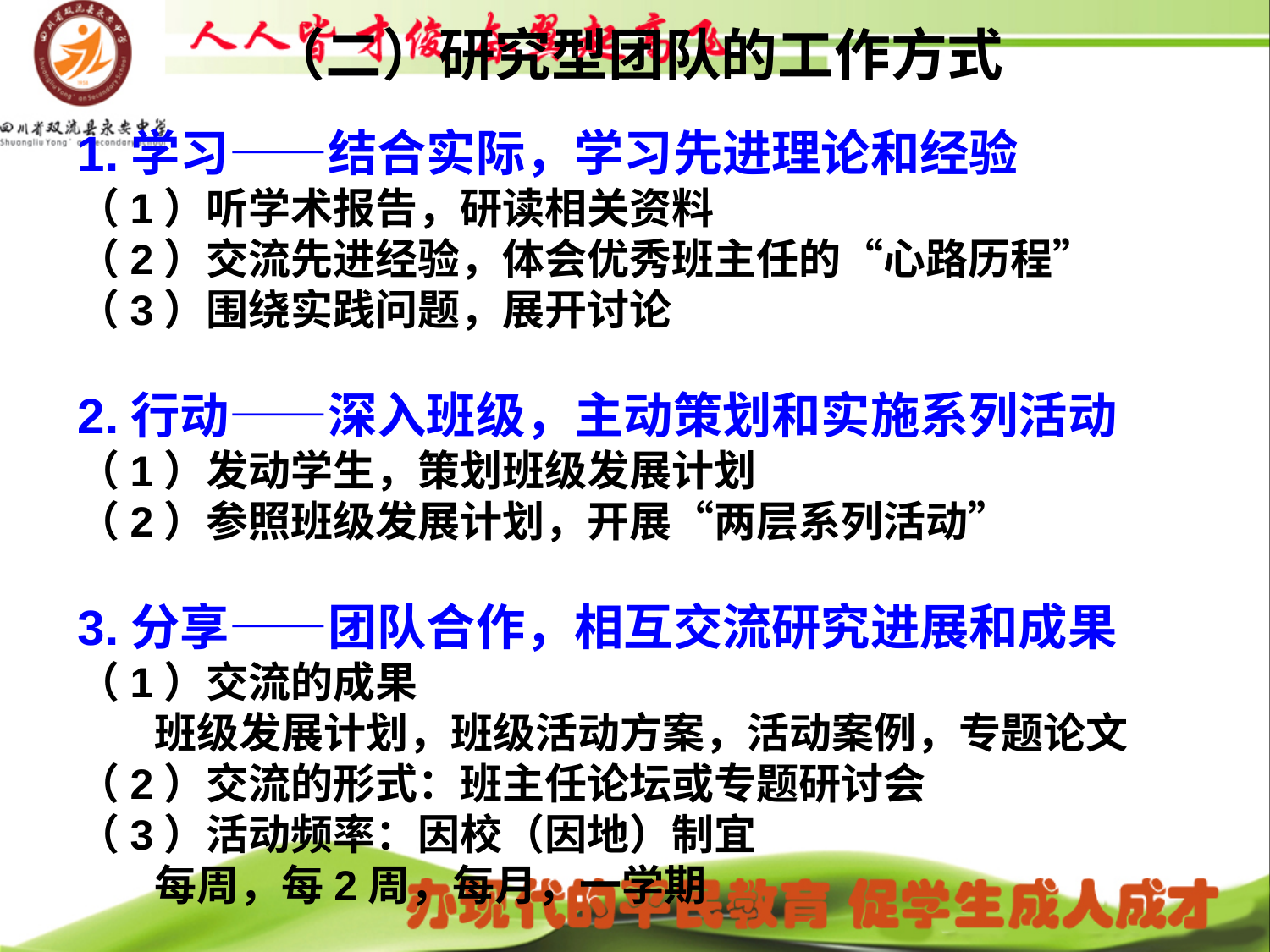

# （二）研究型团队的工作方式
1.学习——结合实际，学习先进理论和经验
（1）听学术报告，研读相关资料
（2）交流先进经验，体会优秀班主任的“心路历程”
（3）围绕实践问题，展开讨论

2.行动——深入班级，主动策划和实施系列活动
（1）发动学生，策划班级发展计划
（2）参照班级发展计划，开展“两层系列活动”

3.分享——团队合作，相互交流研究进展和成果
（1）交流的成果
       班级发展计划，班级活动方案，活动案例，专题论文
（2）交流的形式：班主任论坛或专题研讨会
（3）活动频率：因校（因地）制宜
       每周，每2周，每月，一学期